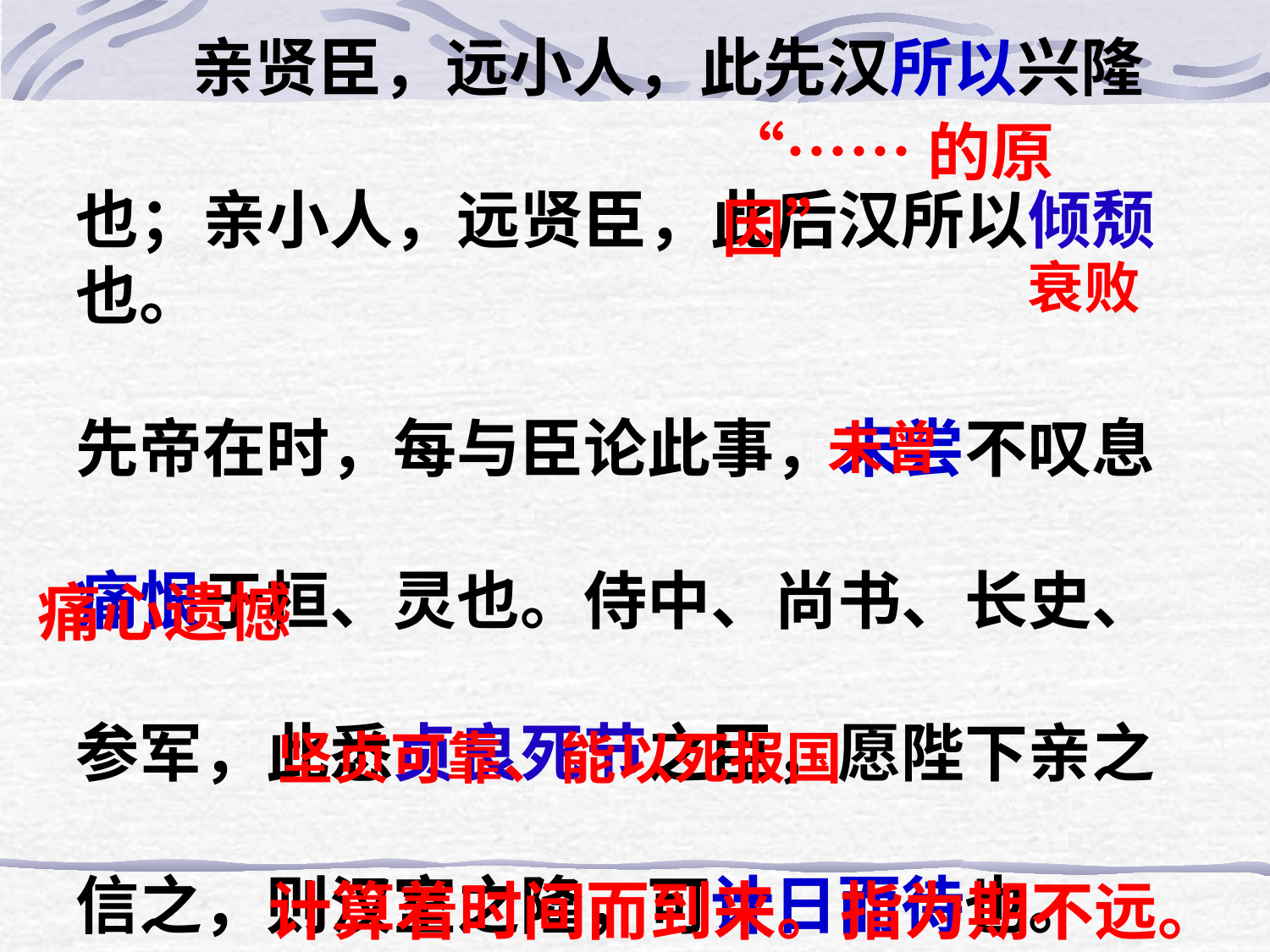

亲贤臣，远小人，此先汉所以兴隆

也；亲小人，远贤臣，此后汉所以倾颓也。

先帝在时，每与臣论此事，未尝不叹息

痛恨于桓、灵也。侍中、尚书、长史、

参军，此悉贞良死节之臣，愿陛下亲之

信之，则汉室之隆，可计日而待也。
“……的原因”
衰败
未曾
痛心遗憾
坚贞可靠、能以死报国
计算着时间而到来。指为期不远。